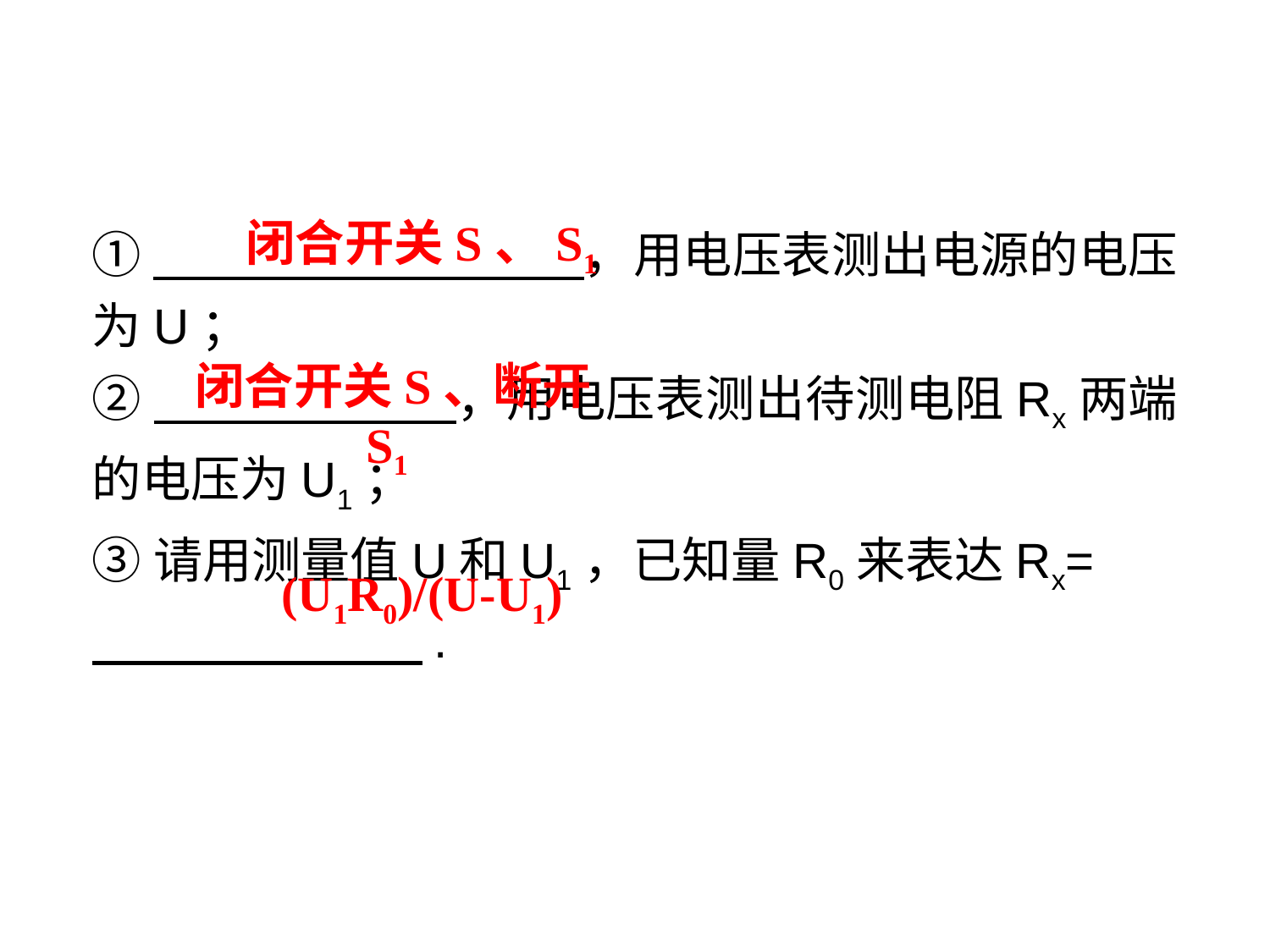

①　                                  ，用电压表测出电源的电压为U；
②　                      ，用电压表测出待测电阻Rx两端的电压为U1；
③请用测量值U和U1，已知量R0来表达Rx=
　                     　.
闭合开关S、S1
闭合开关S、断开S1
(U1R0)/(U-U1)